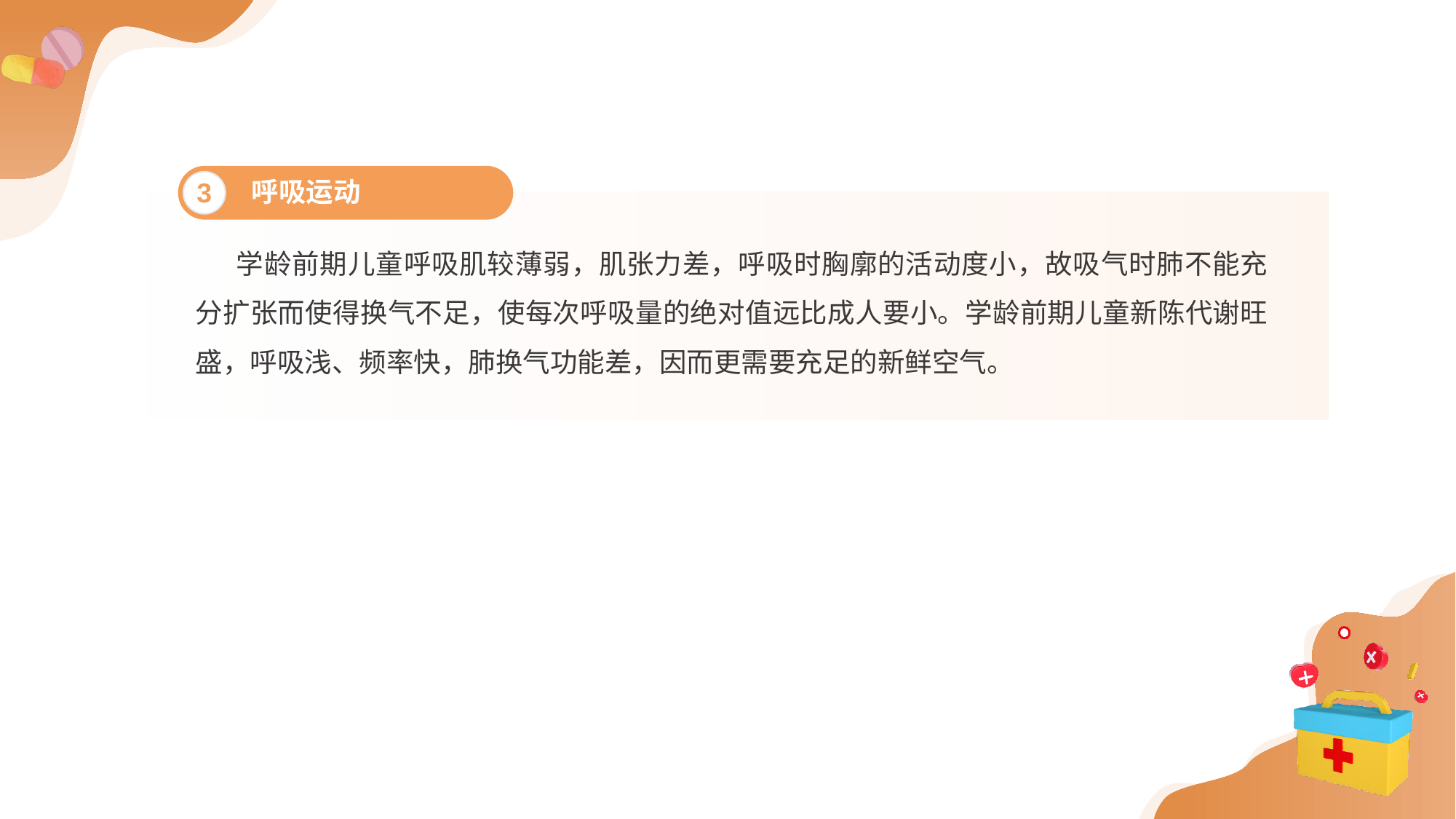

呼吸运动

3

     学龄前期儿童呼吸肌较薄弱，肌张力差，呼吸时胸廓的活动度小，故吸气时肺不能充分扩张而使得换气不足，使每次呼吸量的绝对值远比成人要小。学龄前期儿童新陈代谢旺盛，呼吸浅、频率快，肺换气功能差，因而更需要充足的新鲜空气。